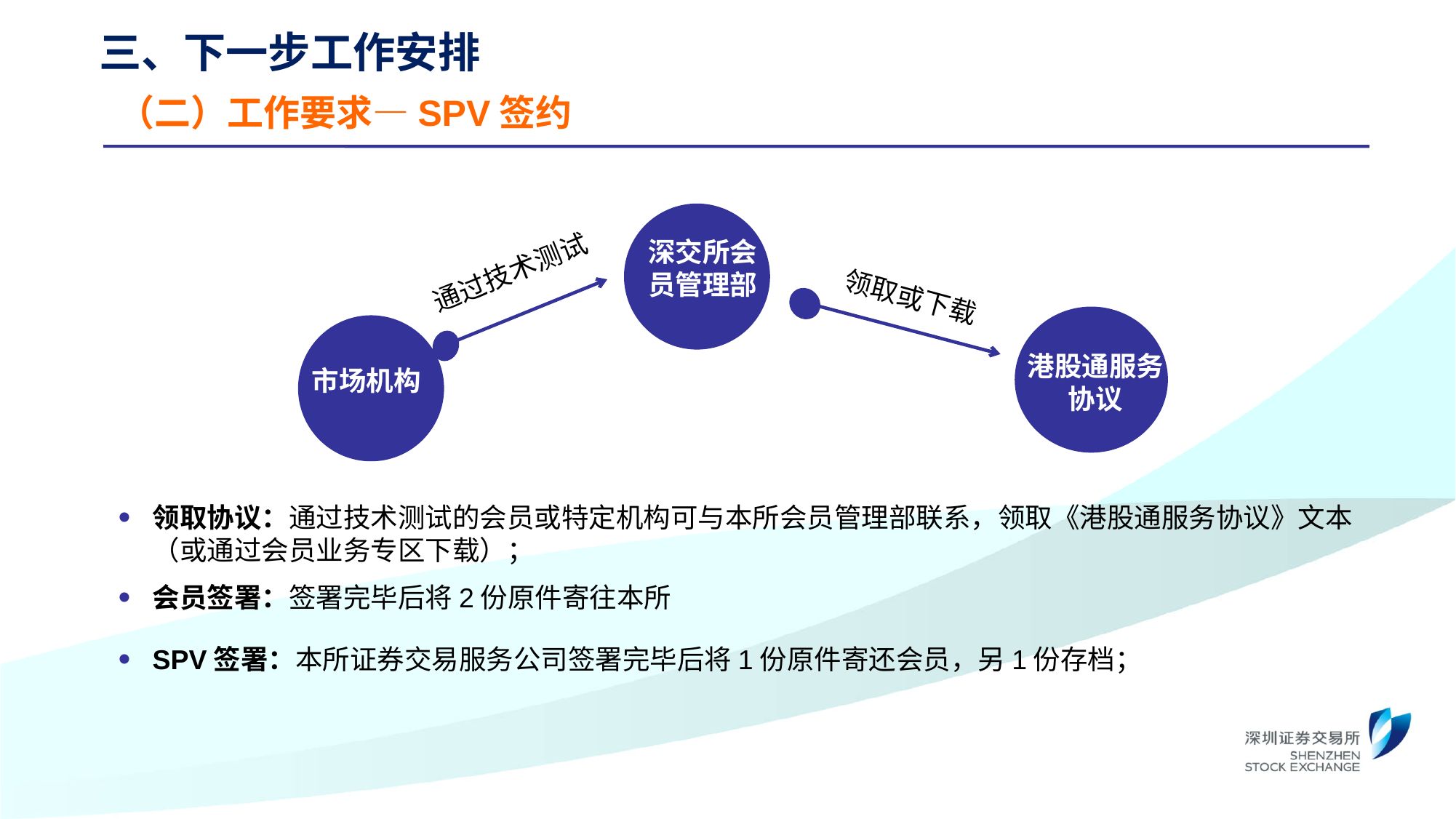

三、下一步工作安排
（二）工作要求—SPV签约

深交所会员管理部
通过技术测试

领取或下载

港股通服务协议
市场机构
领取协议：通过技术测试的会员或特定机构可与本所会员管理部联系，领取《港股通服务协议》文本（或通过会员业务专区下载）；

会员签署：签署完毕后将2份原件寄往本所

SPV签署：本所证券交易服务公司签署完毕后将1份原件寄还会员，另1份存档；